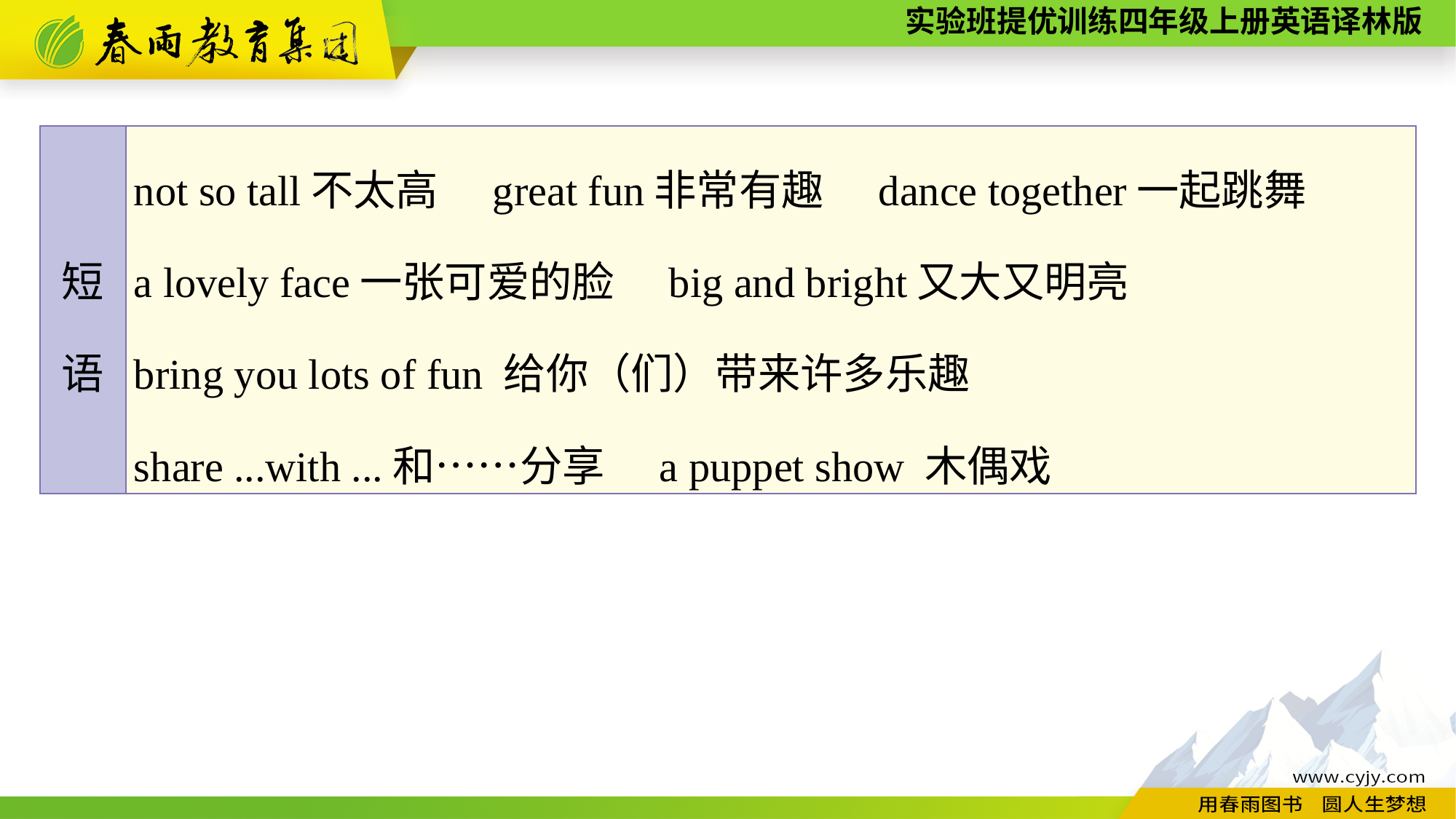

| 短 语 | not so tall不太高　great fun非常有趣　dance together一起跳舞 a lovely face一张可爱的脸　big and bright又大又明亮 bring you lots of fun 给你（们）带来许多乐趣 share ...with ...和……分享　a puppet show 木偶戏 |
| --- | --- |